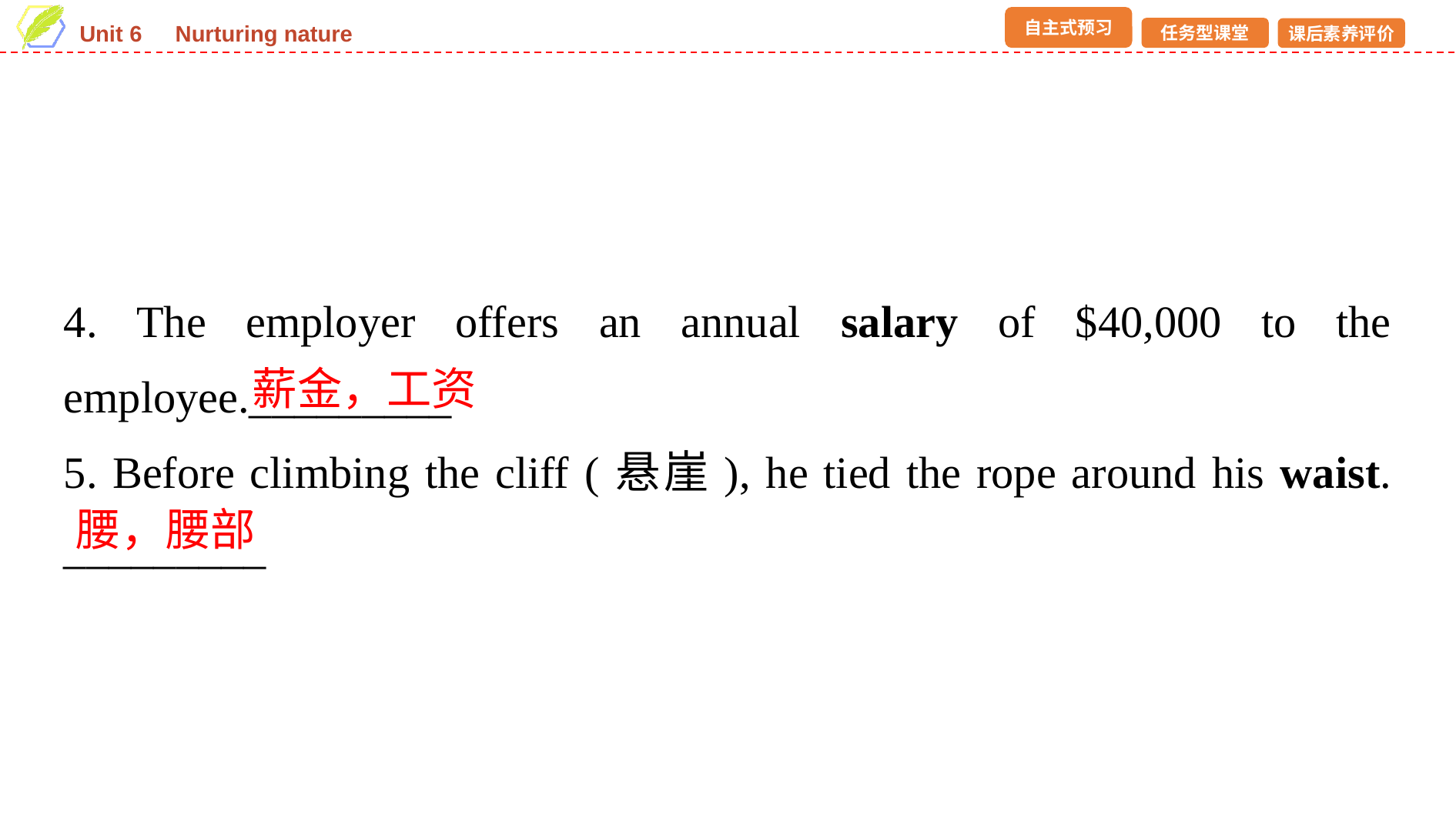

4. The employer offers an annual salary of $40,000 to the employee._________
5. Before climbing the cliff (悬崖), he tied the rope around his waist. _________
薪金，工资
腰，腰部